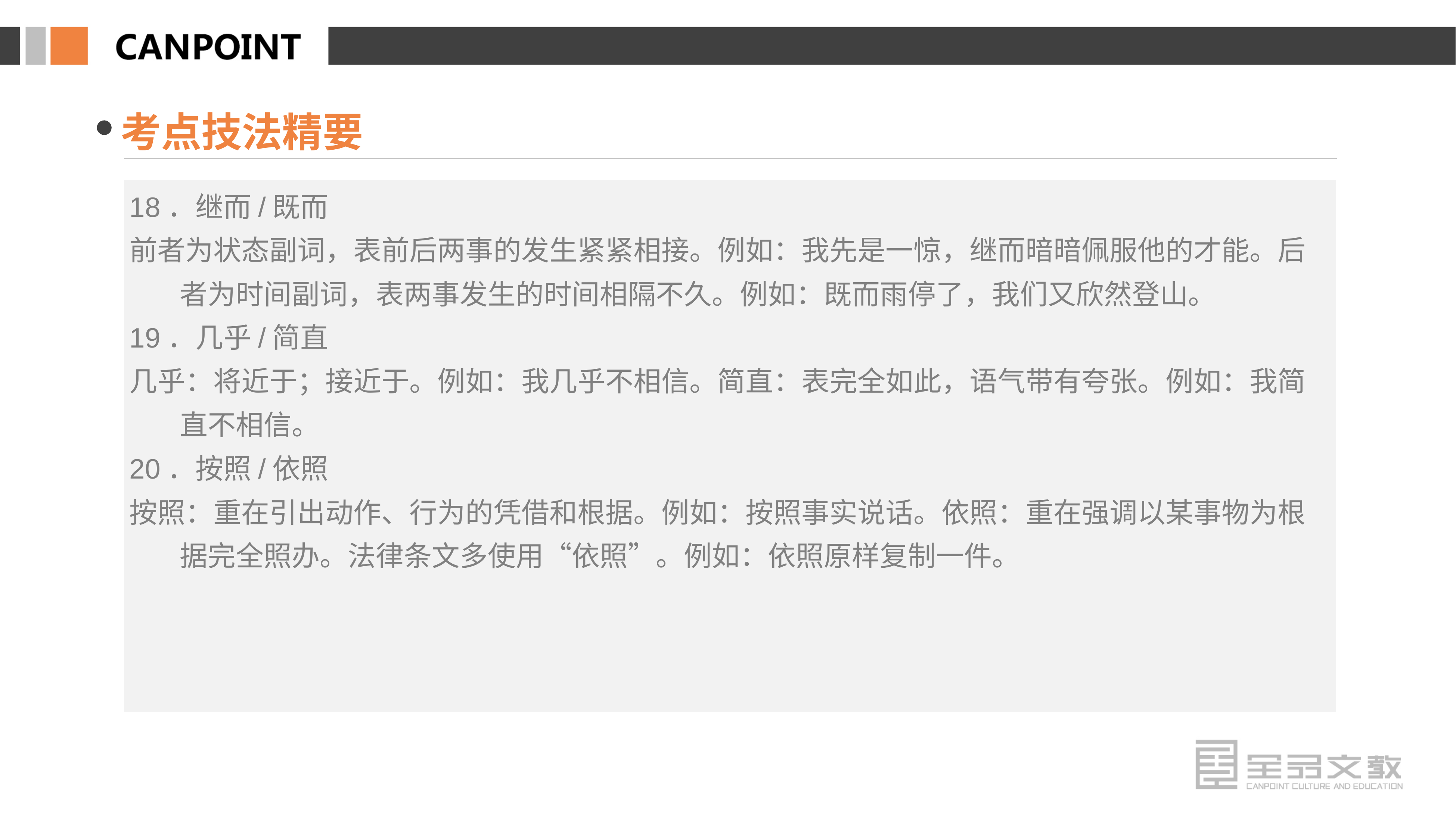

考点技法精要

18．继而/既而
前者为状态副词，表前后两事的发生紧紧相接。例如：我先是一惊，继而暗暗佩服他的才能。后者为时间副词，表两事发生的时间相隔不久。例如：既而雨停了，我们又欣然登山。
19．几乎/简直
几乎：将近于；接近于。例如：我几乎不相信。简直：表完全如此，语气带有夸张。例如：我简直不相信。
20．按照/依照
按照：重在引出动作、行为的凭借和根据。例如：按照事实说话。依照：重在强调以某事物为根据完全照办。法律条文多使用“依照”。例如：依照原样复制一件。